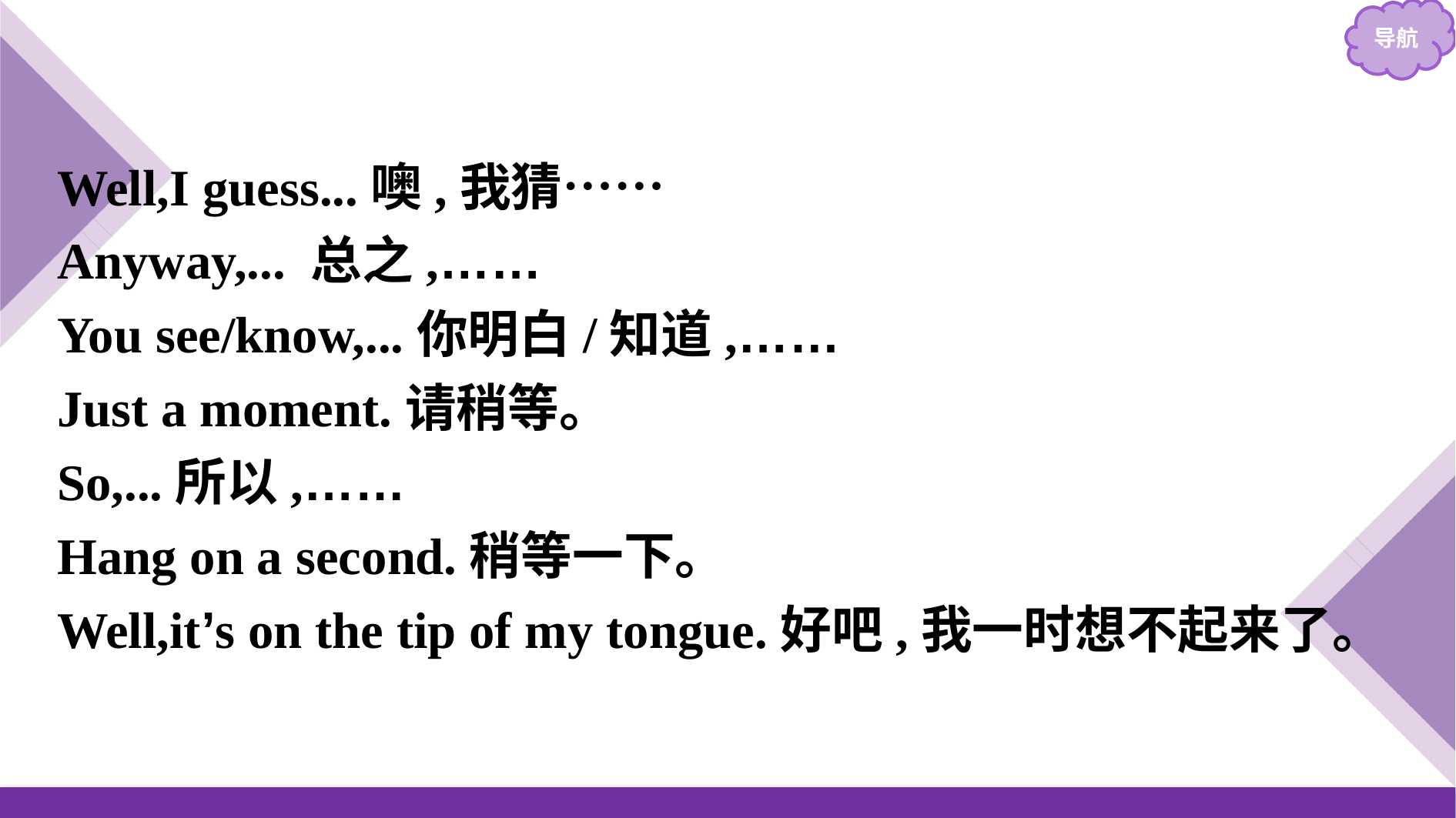

Well,I guess...噢,我猜……
Anyway,... 总之,……
You see/know,...你明白/知道,……
Just a moment.请稍等。
So,...所以,……
Hang on a second.稍等一下。
Well,it’s on the tip of my tongue.好吧,我一时想不起来了。